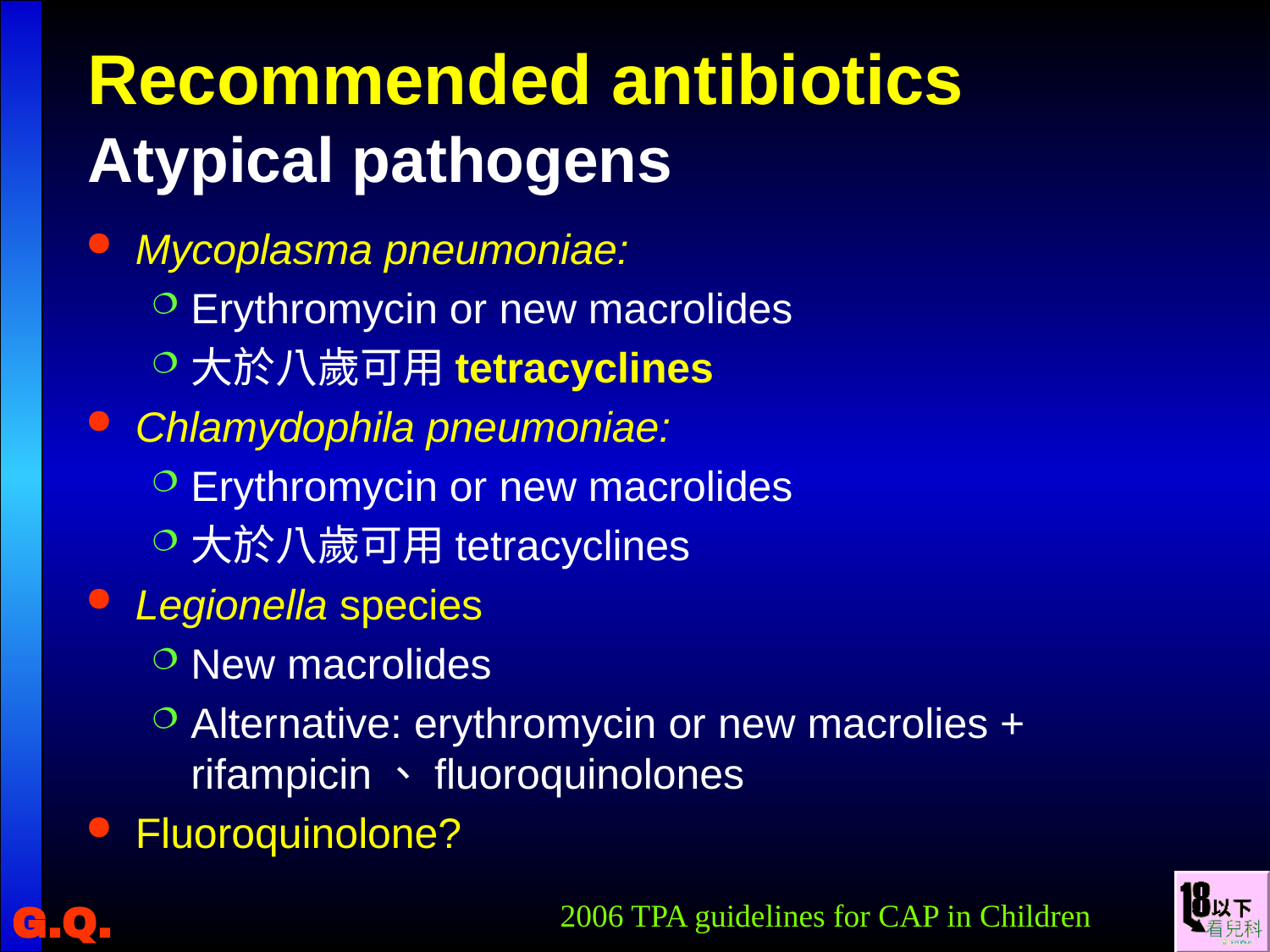

# Recommended antibiotics Atypical pathogens
Mycoplasma pneumoniae:
Erythromycin or new macrolides
大於八歲可用tetracyclines
Chlamydophila pneumoniae:
Erythromycin or new macrolides
大於八歲可用tetracyclines
Legionella species
New macrolides
Alternative: erythromycin or new macrolies + rifampicin、fluoroquinolones
Fluoroquinolone?
2006 TPA guidelines for CAP in Children